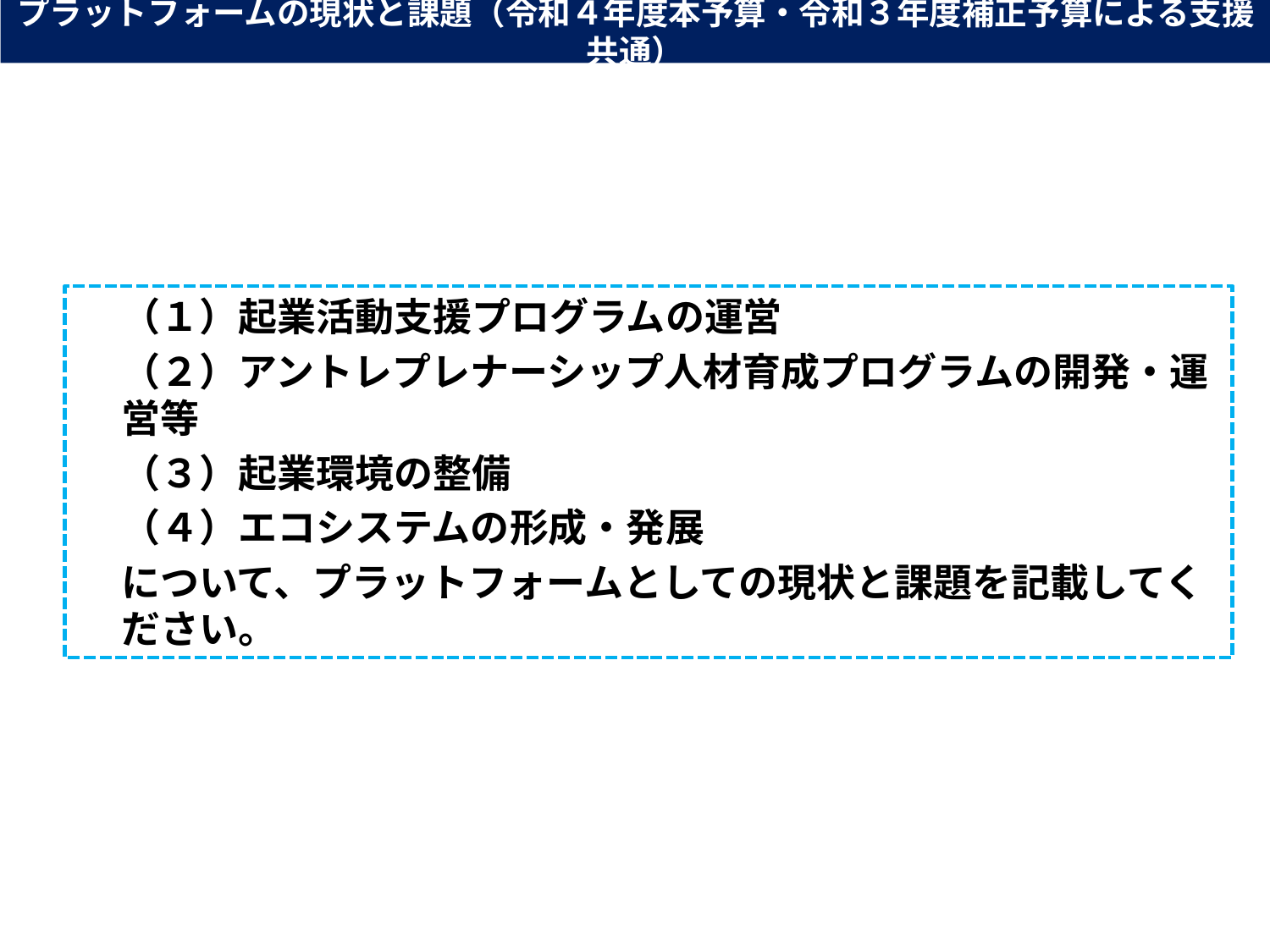

プラットフォームの現状と課題（令和４年度本予算・令和３年度補正予算による支援共通）
（１）起業活動支援プログラムの運営
（２）アントレプレナーシップ人材育成プログラムの開発・運営等
（３）起業環境の整備
（４）エコシステムの形成・発展
について、プラットフォームとしての現状と課題を記載してください。